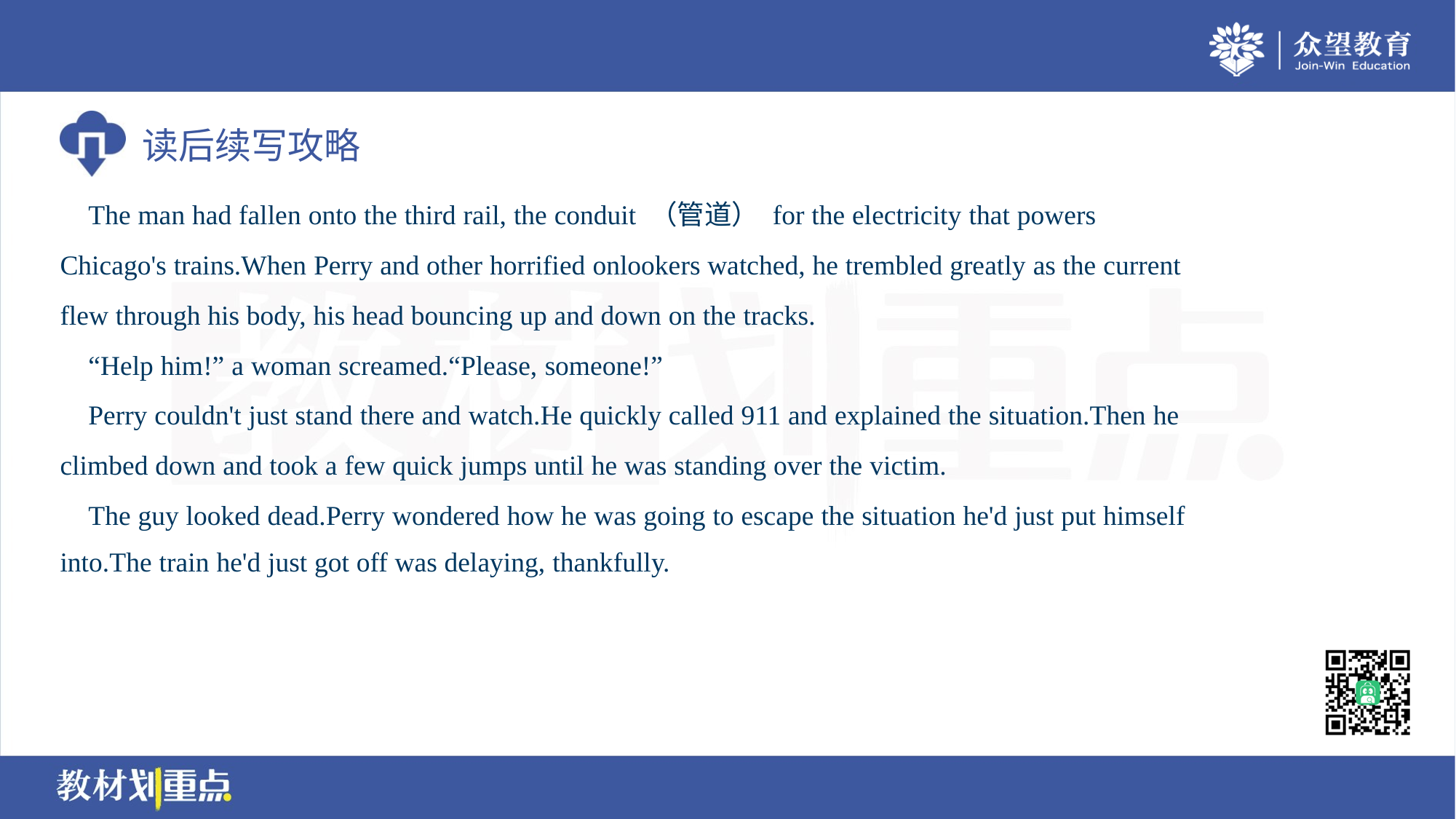

The man had fallen onto the third rail, the conduit （管道） for the electricity that powers
Chicago's trains.When Perry and other horrified onlookers watched, he trembled greatly as the current
flew through his body, his head bouncing up and down on the tracks.
    “Help him!” a woman screamed.“Please, someone!”
    Perry couldn't just stand there and watch.He quickly called 911 and explained the situation.Then he
climbed down and took a few quick jumps until he was standing over the victim.
    The guy looked dead.Perry wondered how he was going to escape the situation he'd just put himself
into.The train he'd just got off was delaying, thankfully.